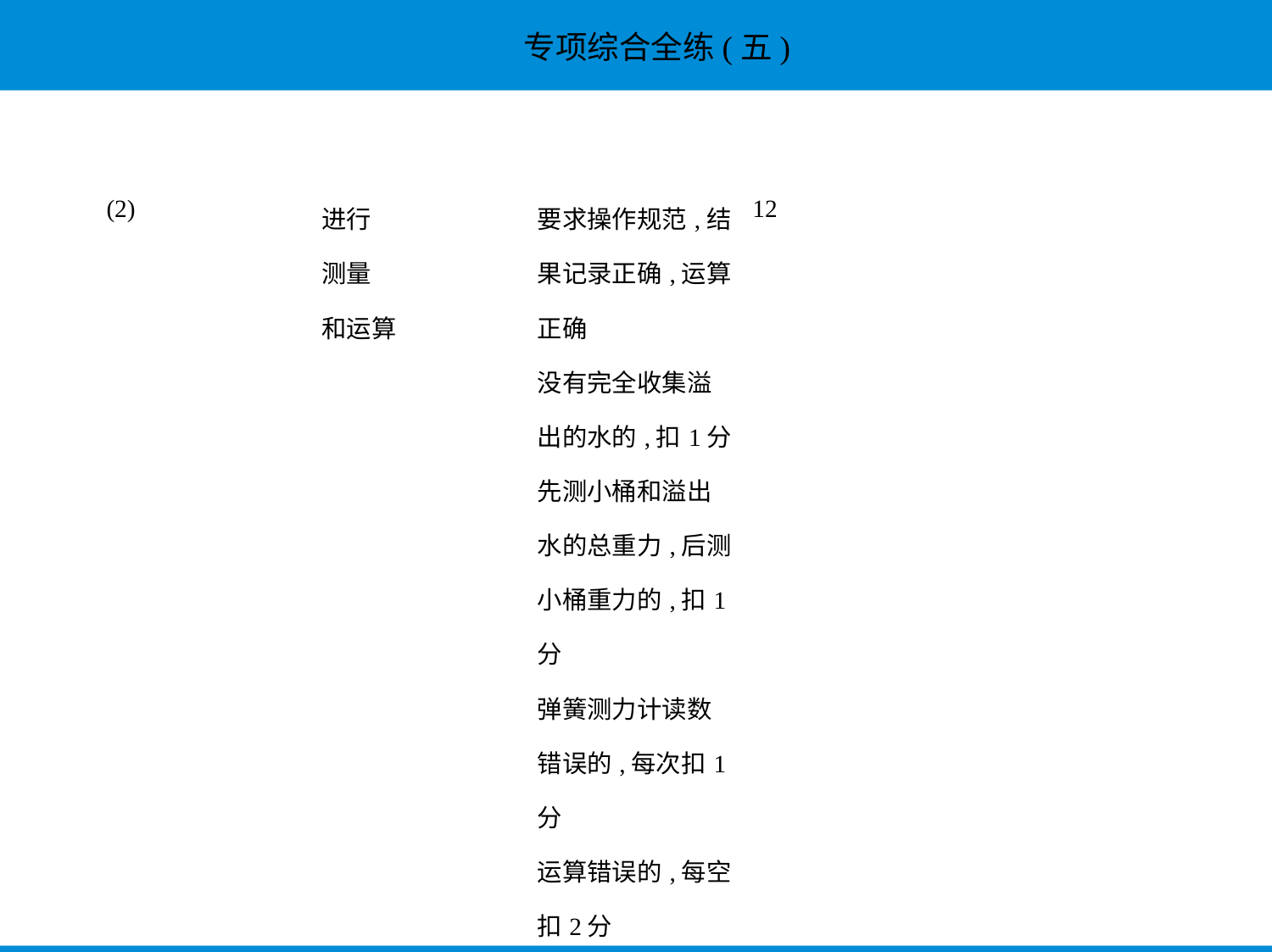

| (2) | 进行 测量 和运算 | 要求操作规范,结 果记录正确,运算 正确 没有完全收集溢 出的水的,扣1分 先测小桶和溢出 水的总重力,后测 小桶重力的,扣1分 弹簧测力计读数 错误的,每次扣1分 运算错误的,每空 扣2分 12分扣完为止 | 12 |  |
| --- | --- | --- | --- | --- |